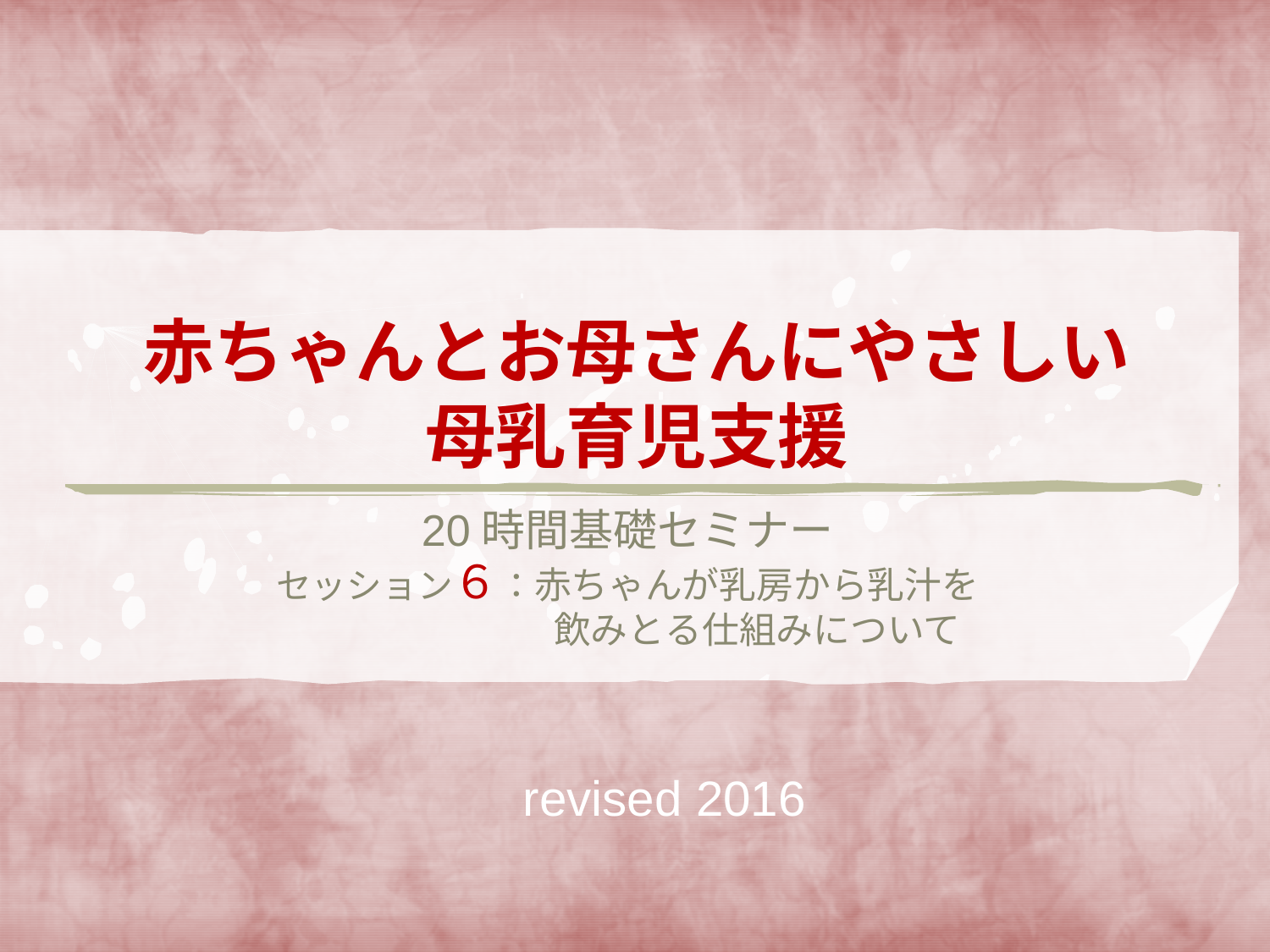

# 赤ちゃんとお母さんにやさしい 母乳育児支援
20時間基礎セミナー
セッション６：赤ちゃんが乳房から乳汁を
　　　　　　　飲みとる仕組みについて
revised 2016